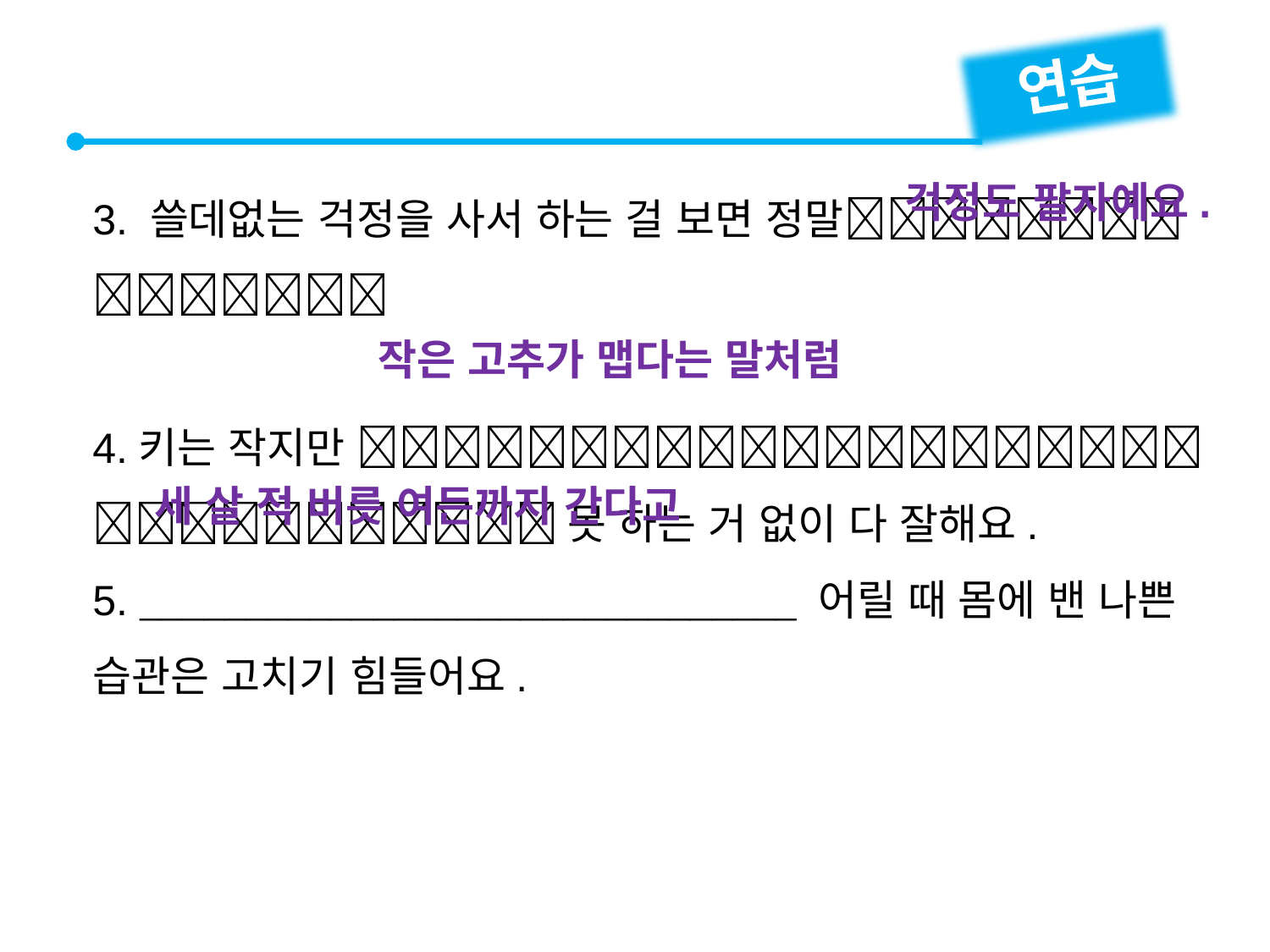

연습
3. 쓸데없는 걱정을 사서 하는 걸 보면 정말_______________

4.키는 작지만 _______________________________ 못 하는 거 없이 다 잘해요.
5. _______________________________ 어릴 때 몸에 밴 나쁜 습관은 고치기 힘들어요.
걱정도 팔자예요.
작은 고추가 맵다는 말처럼
세 살 적 버릇 여든까지 간다고